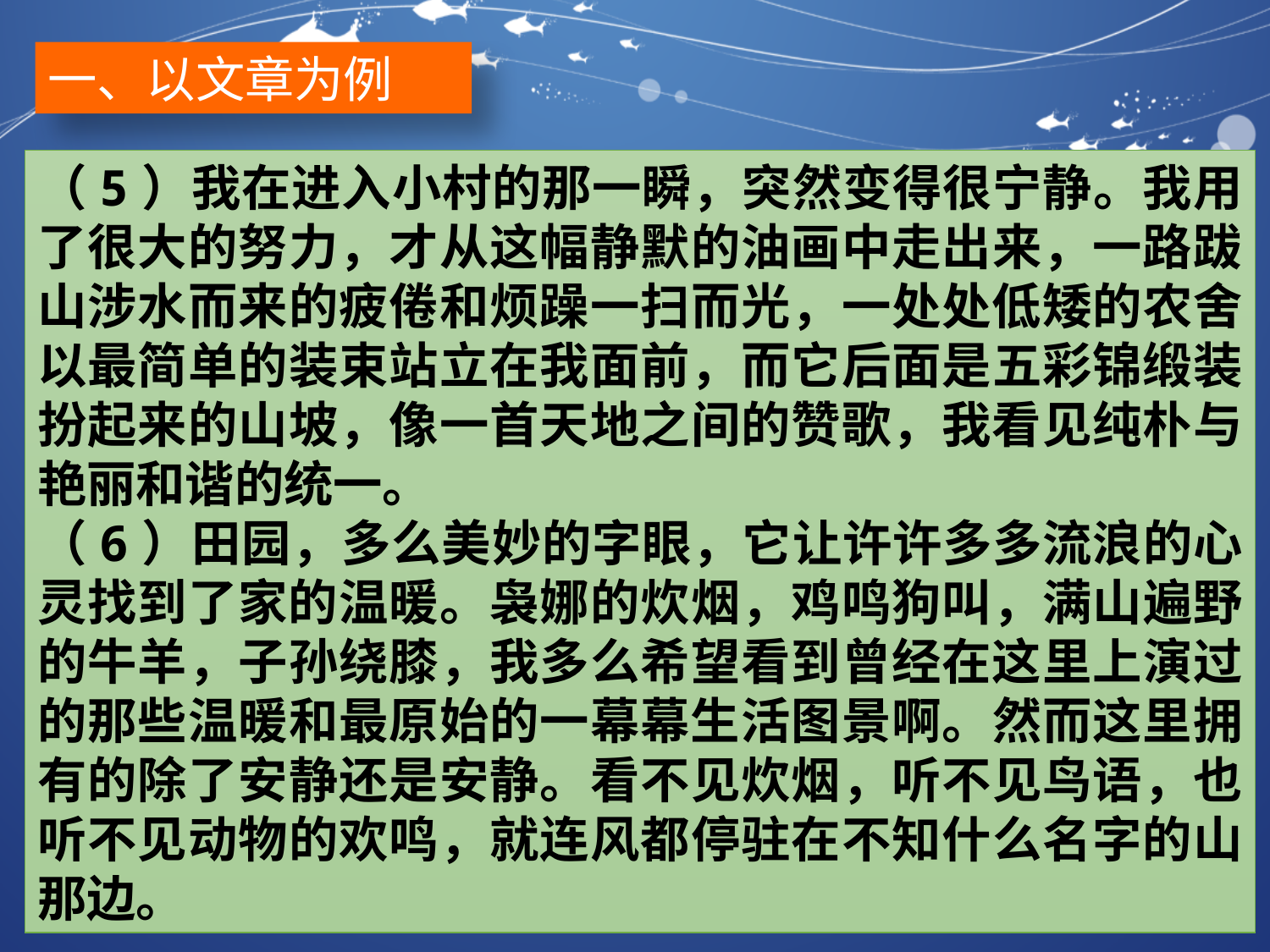

一、以文章为例
（5）我在进入小村的那一瞬，突然变得很宁静。我用了很大的努力，才从这幅静默的油画中走出来，一路跋山涉水而来的疲倦和烦躁一扫而光，一处处低矮的农舍以最简单的装束站立在我面前，而它后面是五彩锦缎装扮起来的山坡，像一首天地之间的赞歌，我看见纯朴与艳丽和谐的统一。
（6）田园，多么美妙的字眼，它让许许多多流浪的心灵找到了家的温暖。袅娜的炊烟，鸡鸣狗叫，满山遍野的牛羊，子孙绕膝，我多么希望看到曾经在这里上演过的那些温暖和最原始的一幕幕生活图景啊。然而这里拥有的除了安静还是安静。看不见炊烟，听不见鸟语，也听不见动物的欢鸣，就连风都停驻在不知什么名字的山那边。